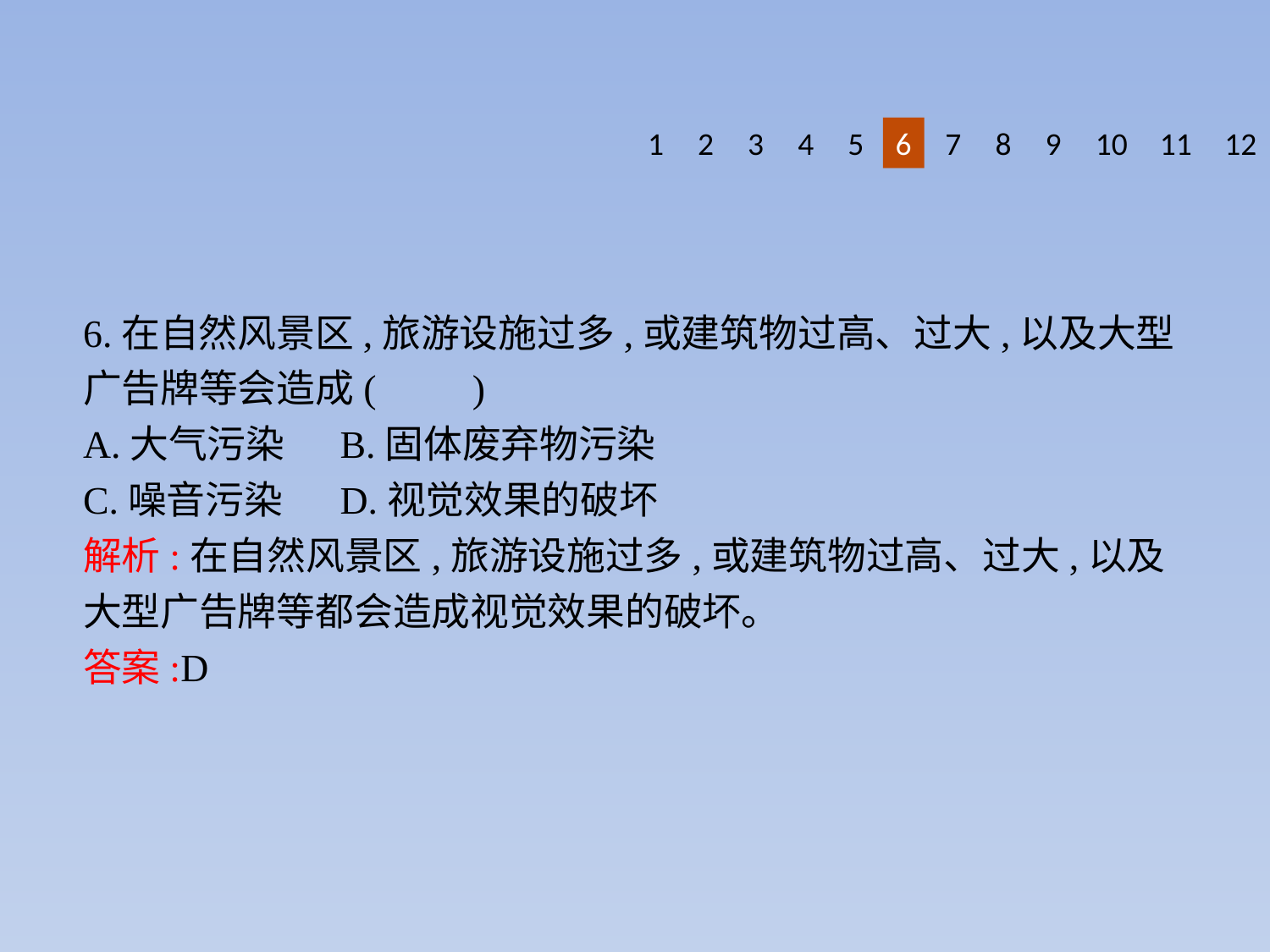

1
2
3
4
5
6
7
8
9
10
11
12
6.在自然风景区,旅游设施过多,或建筑物过高、过大,以及大型广告牌等会造成(　　)
A.大气污染	B.固体废弃物污染
C.噪音污染	D.视觉效果的破坏
解析:在自然风景区,旅游设施过多,或建筑物过高、过大,以及大型广告牌等都会造成视觉效果的破坏。
答案:D